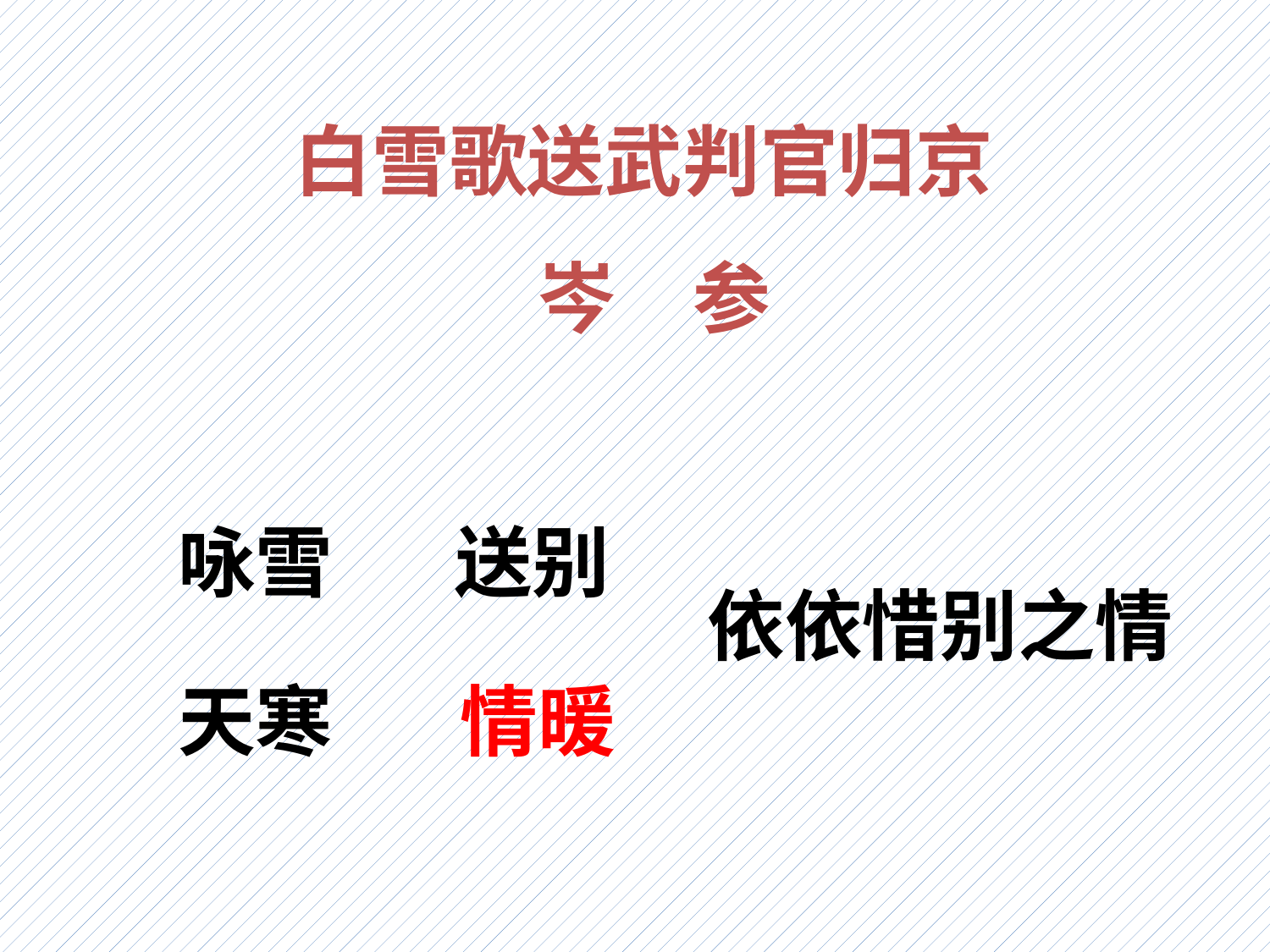

白雪歌送武判官归京
岑　参
咏雪
送别
依依惜别之情
天寒
情暖